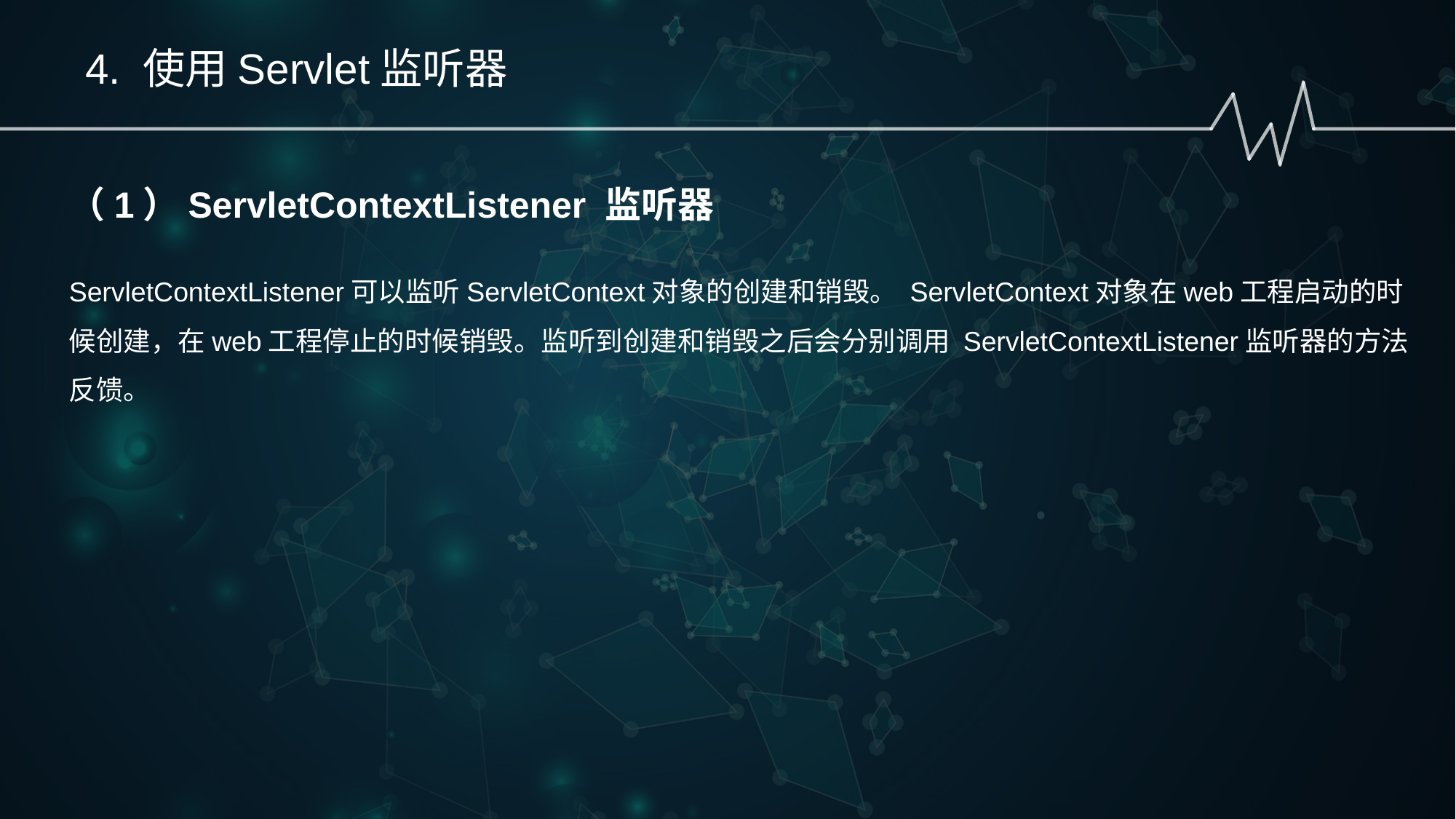

4. 使用Servlet监听器
（1）ServletContextListener 监听器

ServletContextListener可以监听ServletContext对象的创建和销毁。 ServletContext对象在web工程启动的时候创建，在web工程停止的时候销毁。监听到创建和销毁之后会分别调用 ServletContextListener监听器的方法反馈。